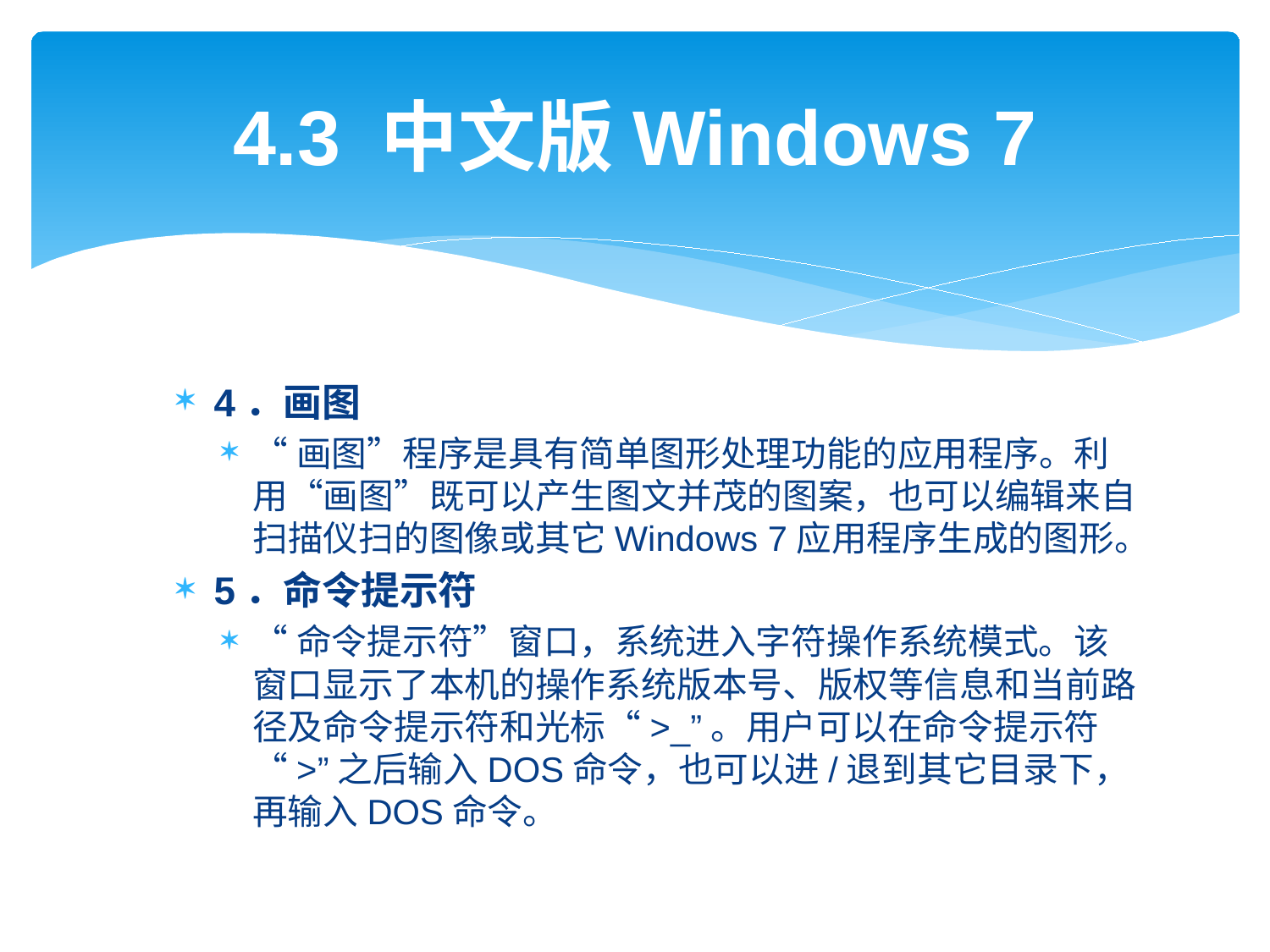

# 4.3 中文版Windows 7
4．画图
“画图”程序是具有简单图形处理功能的应用程序。利用“画图”既可以产生图文并茂的图案，也可以编辑来自扫描仪扫的图像或其它Windows 7应用程序生成的图形。
5．命令提示符
“命令提示符”窗口，系统进入字符操作系统模式。该窗口显示了本机的操作系统版本号、版权等信息和当前路径及命令提示符和光标“>_”。用户可以在命令提示符“>”之后输入DOS命令，也可以进/退到其它目录下，再输入DOS命令。